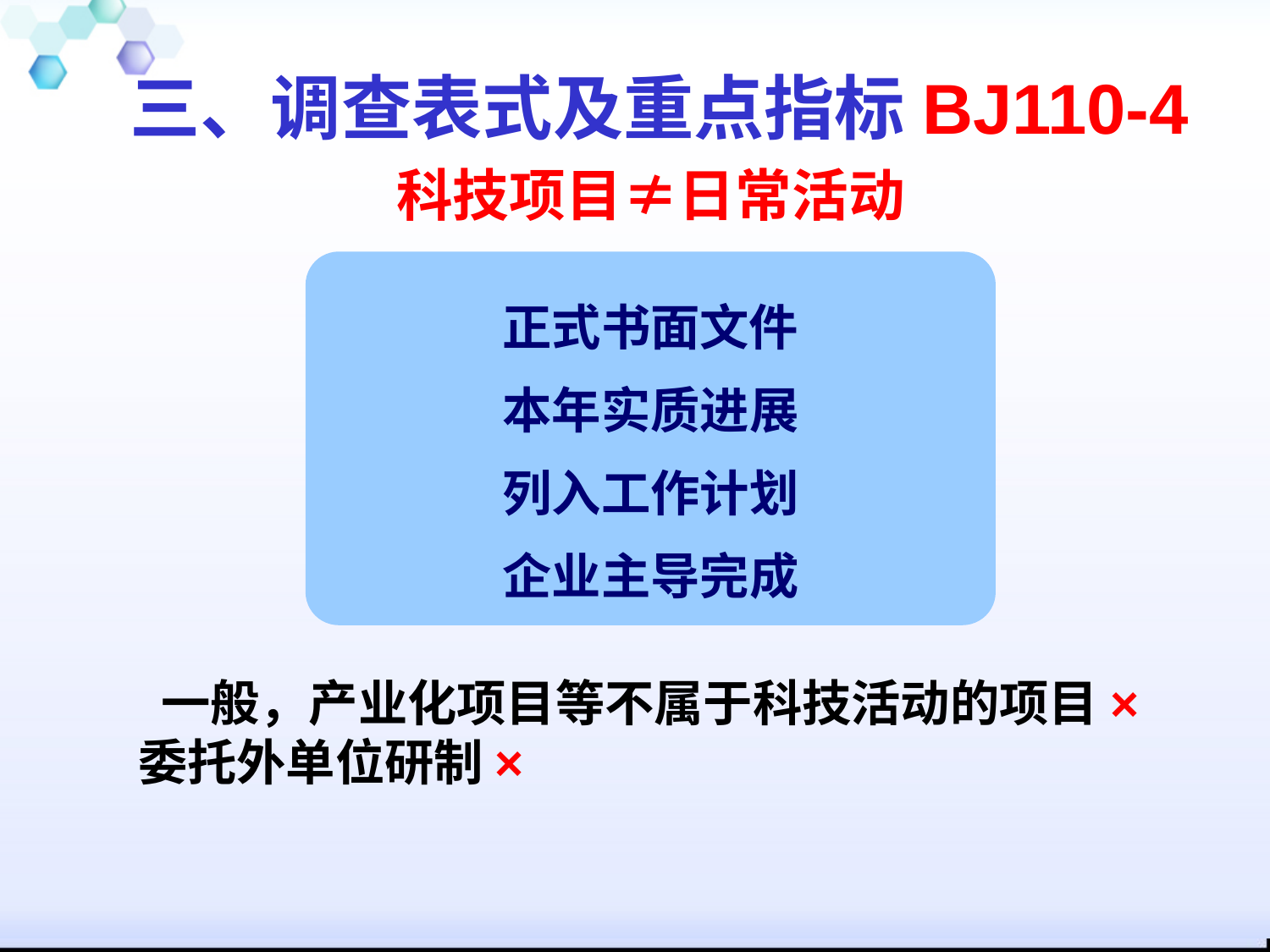

三、调查表式及重点指标BJ110-4
科技项目≠日常活动
正式书面文件
本年实质进展
列入工作计划
企业主导完成
 一般，产业化项目等不属于科技活动的项目×
委托外单位研制×